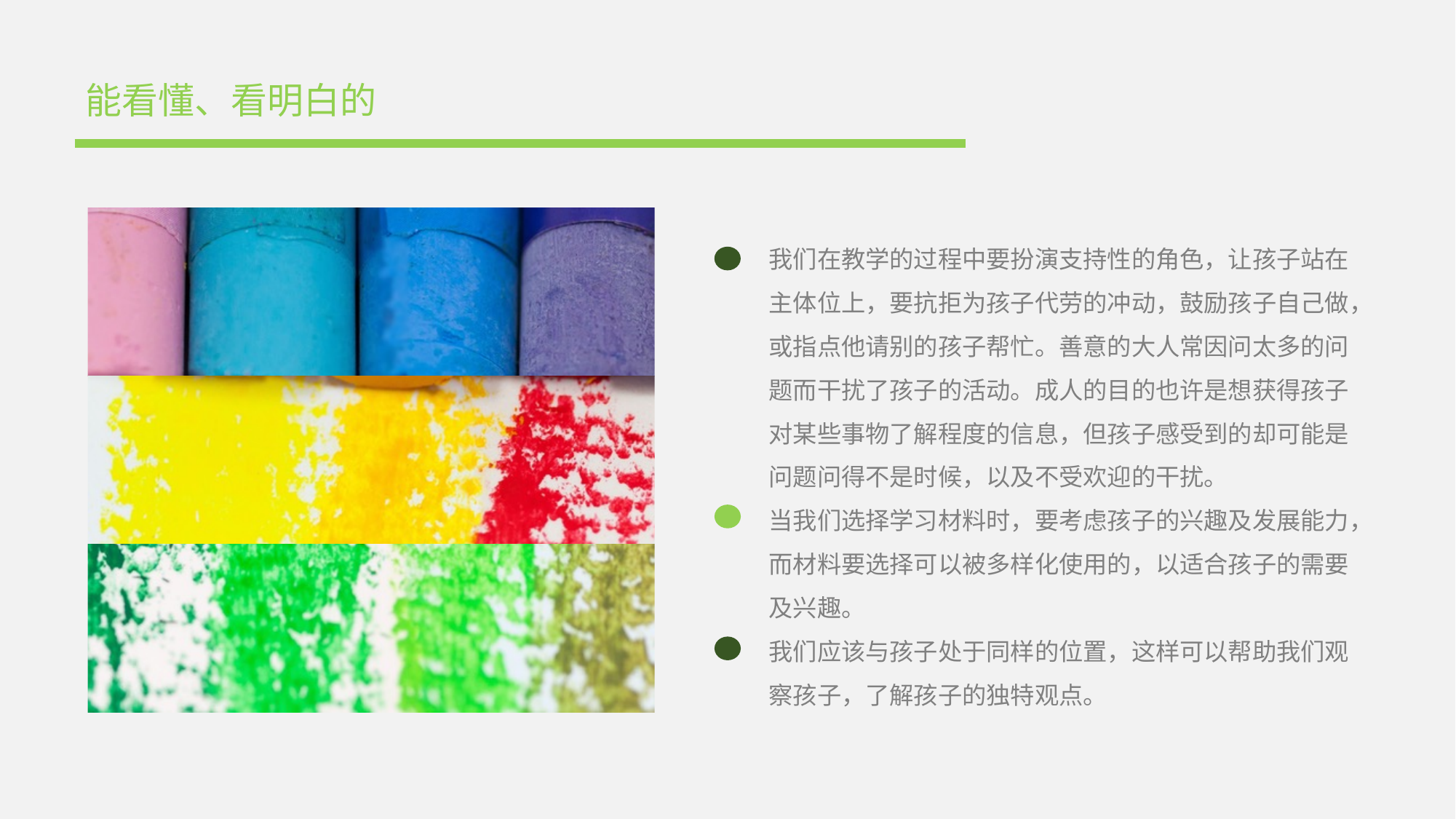

能看懂、看明白的

我们在教学的过程中要扮演支持性的角色，让孩子站在主体位上，要抗拒为孩子代劳的冲动，鼓励孩子自己做，或指点他请别的孩子帮忙。善意的大人常因问太多的问题而干扰了孩子的活动。成人的目的也许是想获得孩子对某些事物了解程度的信息，但孩子感受到的却可能是问题问得不是时候，以及不受欢迎的干扰。
当我们选择学习材料时，要考虑孩子的兴趣及发展能力，而材料要选择可以被多样化使用的，以适合孩子的需要及兴趣。
我们应该与孩子处于同样的位置，这样可以帮助我们观察孩子，了解孩子的独特观点。